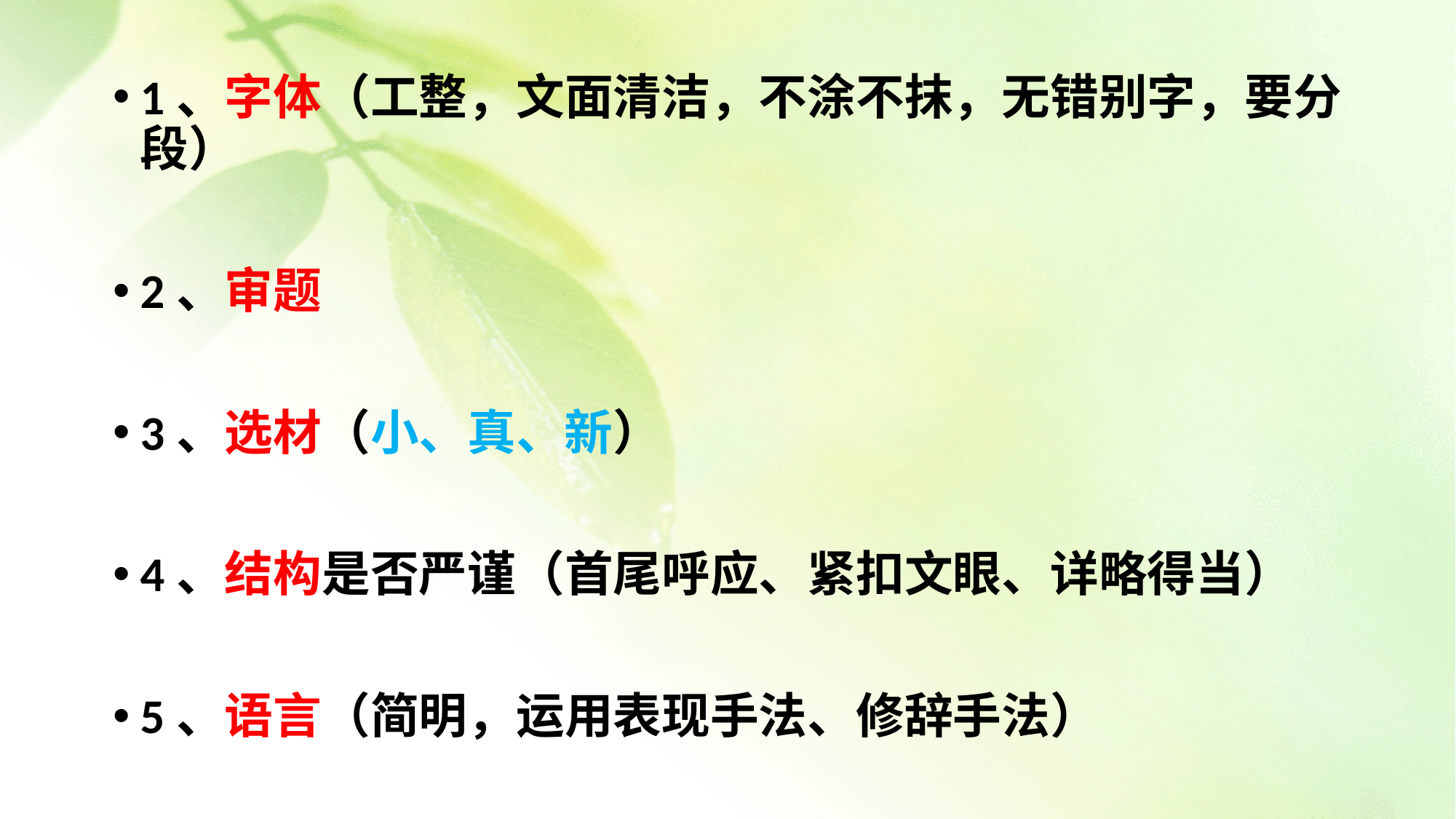

1、字体（工整，文面清洁，不涂不抹，无错别字，要分段）

2、审题

3、选材（小、真、新）

4、结构是否严谨（首尾呼应、紧扣文眼、详略得当）

5、语言（简明，运用表现手法、修辞手法）